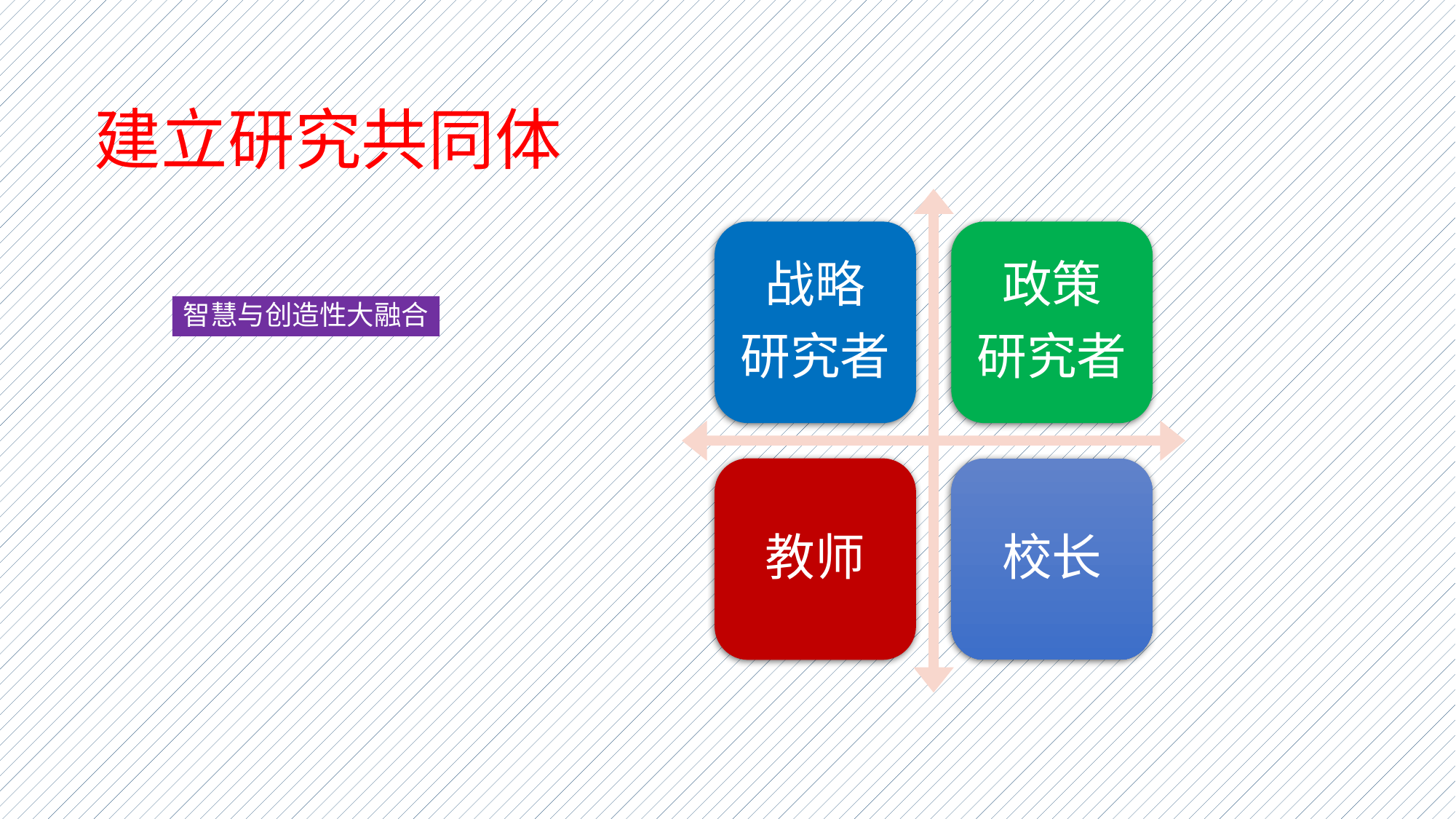

# 建立研究共同体

战略
研究者
政策
研究者
教师
校长
智慧与创造性大融合